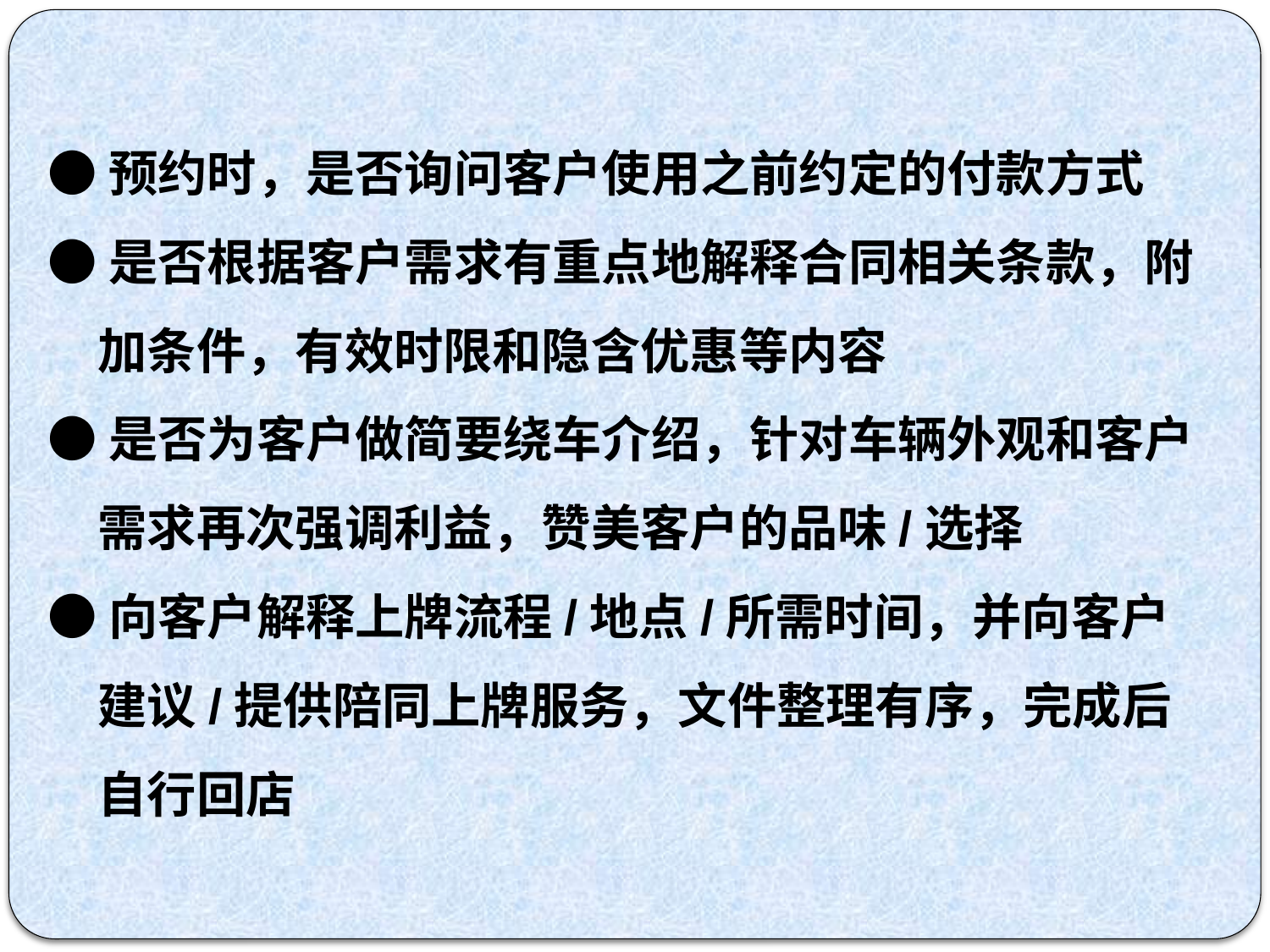

●预约时，是否询问客户使用之前约定的付款方式
●是否根据客户需求有重点地解释合同相关条款，附加条件，有效时限和隐含优惠等内容
●是否为客户做简要绕车介绍，针对车辆外观和客户需求再次强调利益，赞美客户的品味/选择
●向客户解释上牌流程/地点/所需时间，并向客户建议/提供陪同上牌服务，文件整理有序，完成后自行回店